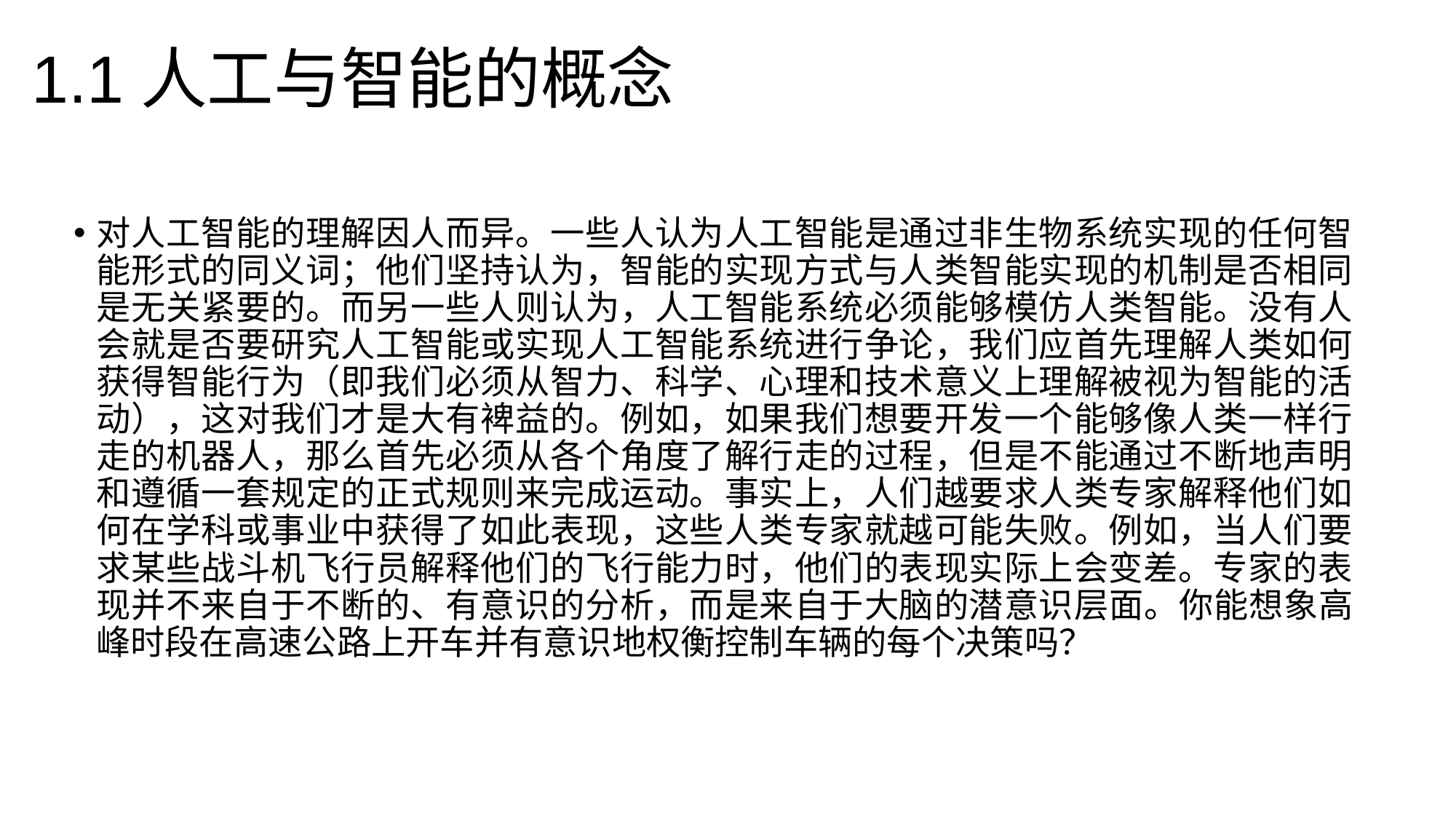

1.1人工与智能的概念
对人工智能的理解因人而异。一些人认为人工智能是通过非生物系统实现的任何智能形式的同义词；他们坚持认为，智能的实现方式与人类智能实现的机制是否相同是无关紧要的。而另一些人则认为，人工智能系统必须能够模仿人类智能。没有人会就是否要研究人工智能或实现人工智能系统进行争论，我们应首先理解人类如何获得智能行为（即我们必须从智力、科学、心理和技术意义上理解被视为智能的活动），这对我们才是大有裨益的。例如，如果我们想要开发一个能够像人类一样行走的机器人，那么首先必须从各个角度了解行走的过程，但是不能通过不断地声明和遵循一套规定的正式规则来完成运动。事实上，人们越要求人类专家解释他们如何在学科或事业中获得了如此表现，这些人类专家就越可能失败。例如，当人们要求某些战斗机飞行员解释他们的飞行能力时，他们的表现实际上会变差。专家的表现并不来自于不断的、有意识的分析，而是来自于大脑的潜意识层面。你能想象高峰时段在高速公路上开车并有意识地权衡控制车辆的每个决策吗？